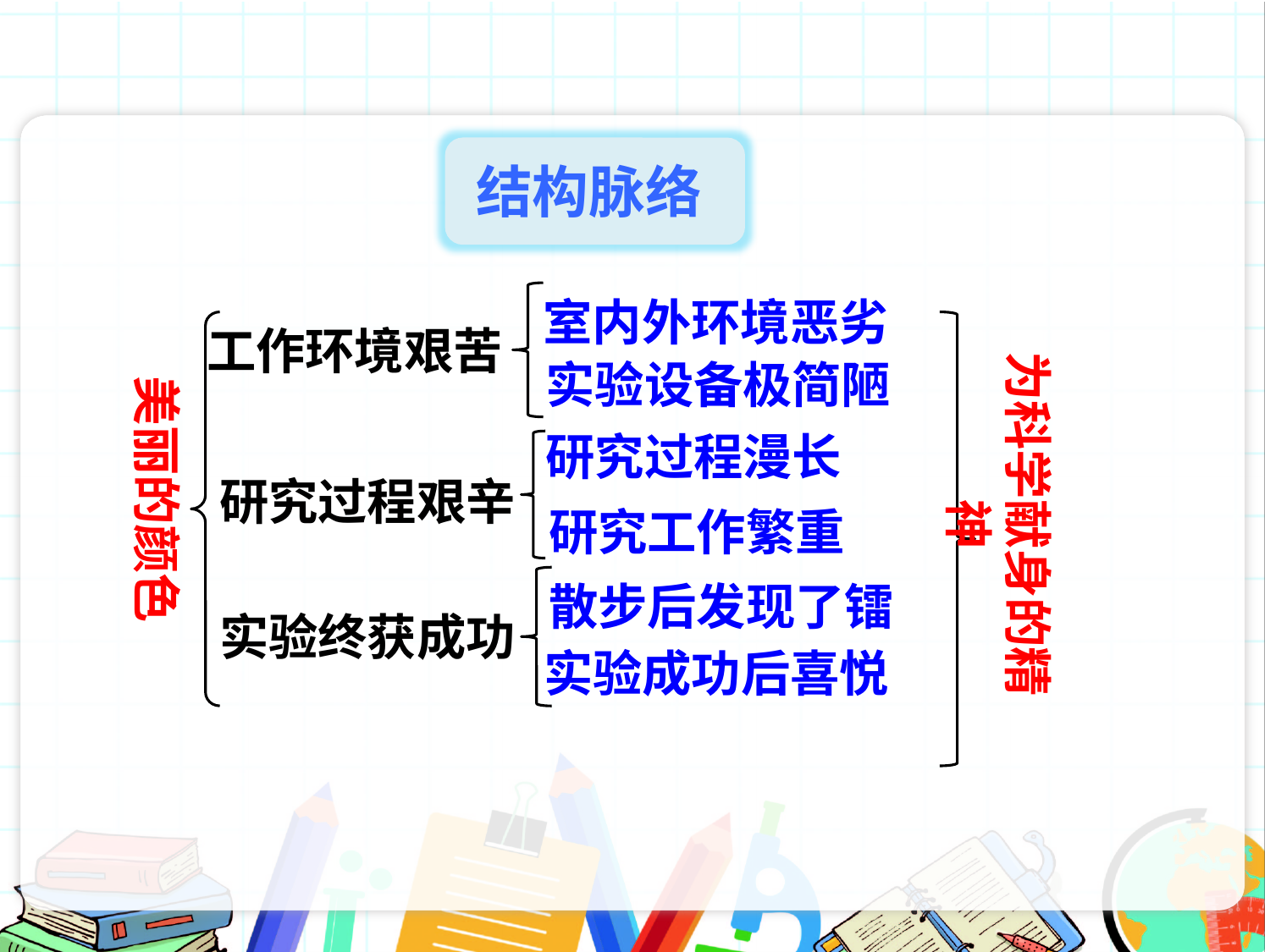

结构脉络

美丽的颜色
室内外环境恶劣

工作环境艰苦
为科学献身的精神
实验设备极简陋
研究过程漫长

研究过程艰辛
研究工作繁重

散步后发现了镭
实验终获成功
实验成功后喜悦